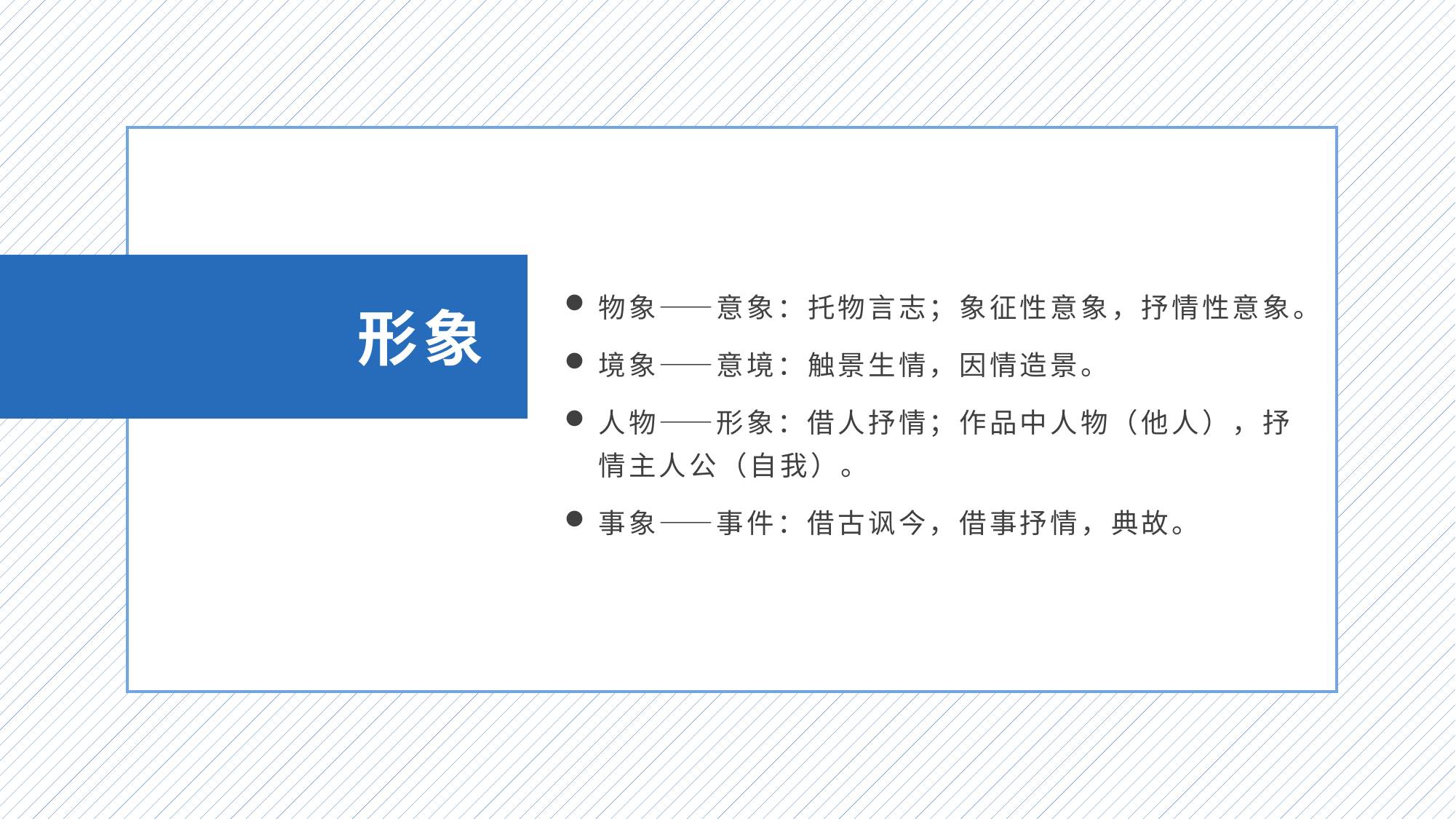

物象——意象：托物言志；象征性意象，抒情性意象。
境象——意境：触景生情，因情造景。
人物——形象：借人抒情；作品中人物（他人），抒情主人公（自我）。
事象——事件：借古讽今，借事抒情，典故。

形象